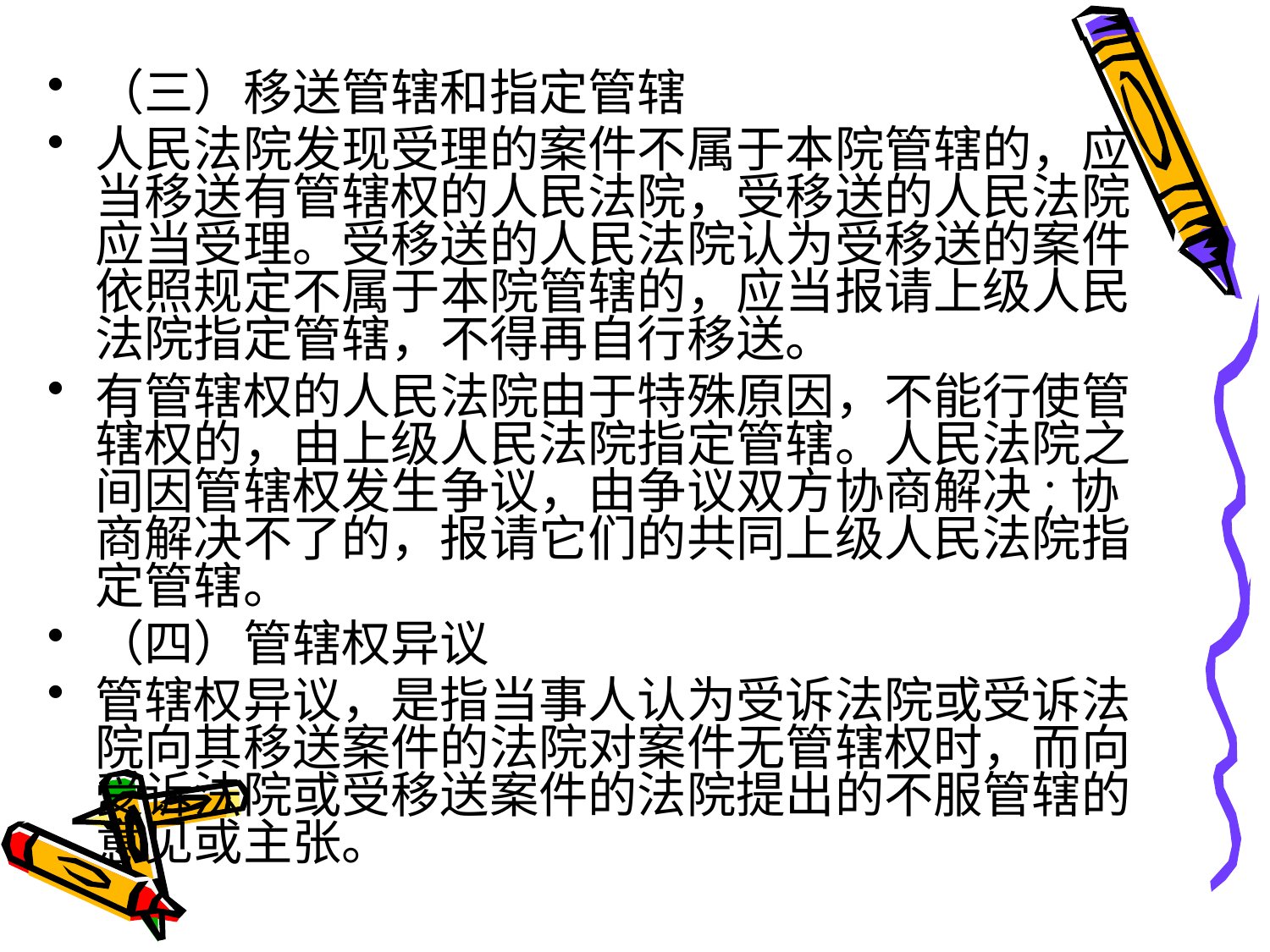

（三）移送管辖和指定管辖
人民法院发现受理的案件不属于本院管辖的，应当移送有管辖权的人民法院，受移送的人民法院应当受理。受移送的人民法院认为受移送的案件依照规定不属于本院管辖的，应当报请上级人民法院指定管辖，不得再自行移送。
有管辖权的人民法院由于特殊原因，不能行使管辖权的，由上级人民法院指定管辖。人民法院之间因管辖权发生争议，由争议双方协商解决;协商解决不了的，报请它们的共同上级人民法院指定管辖。
（四）管辖权异议
管辖权异议，是指当事人认为受诉法院或受诉法院向其移送案件的法院对案件无管辖权时，而向受诉法院或受移送案件的法院提出的不服管辖的意见或主张。